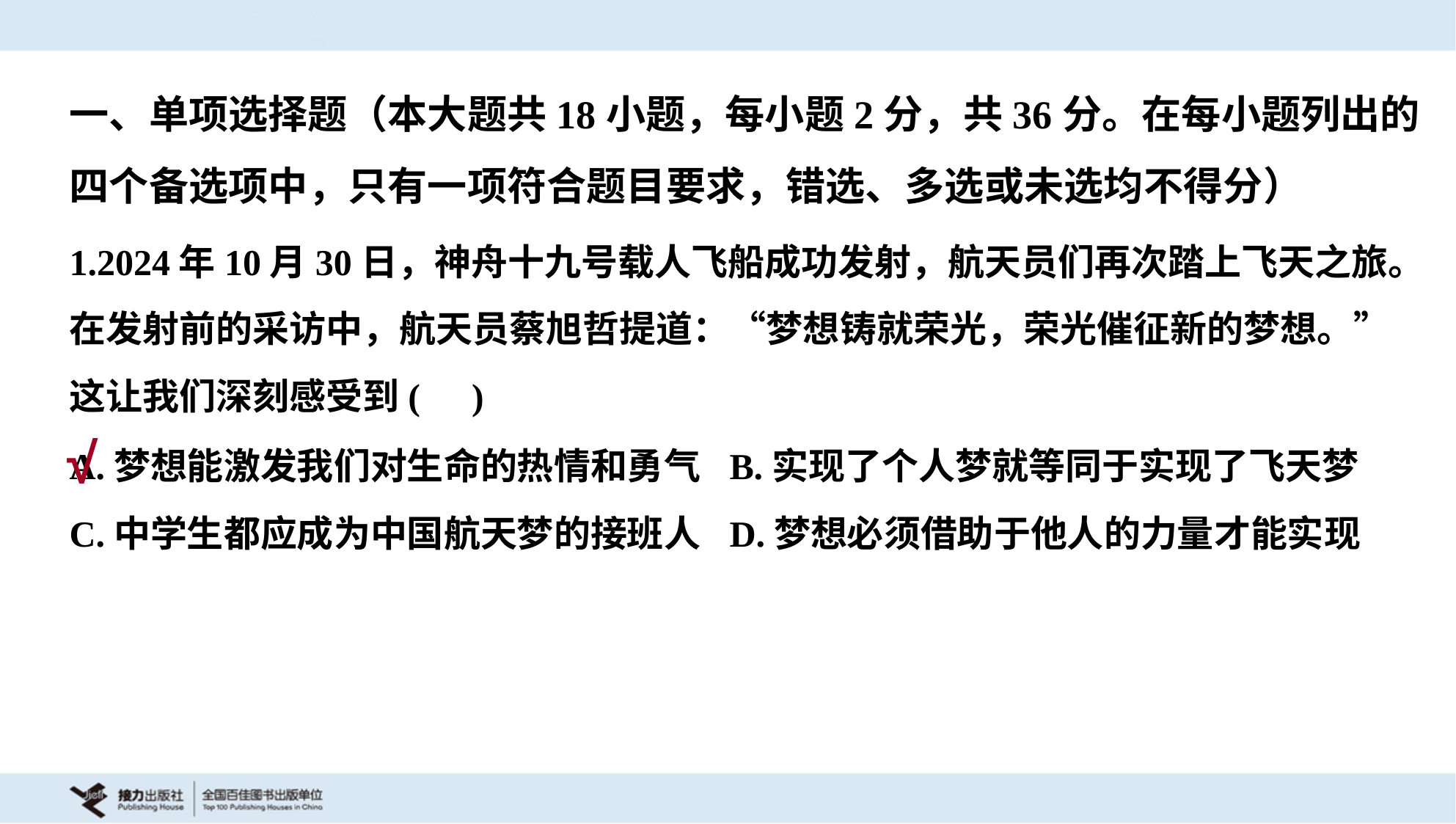

一、单项选择题（本大题共18小题，每小题2分，共36分。在每小题列出的
四个备选项中，只有一项符合题目要求，错选、多选或未选均不得分）
1.2024年10月30日，神舟十九号载人飞船成功发射，航天员们再次踏上飞天之旅。
在发射前的采访中，航天员蔡旭哲提道：“梦想铸就荣光，荣光催征新的梦想。”
这让我们深刻感受到(     )
A.梦想能激发我们对生命的热情和勇气	B.实现了个人梦就等同于实现了飞天梦
C.中学生都应成为中国航天梦的接班人	D.梦想必须借助于他人的力量才能实现
√